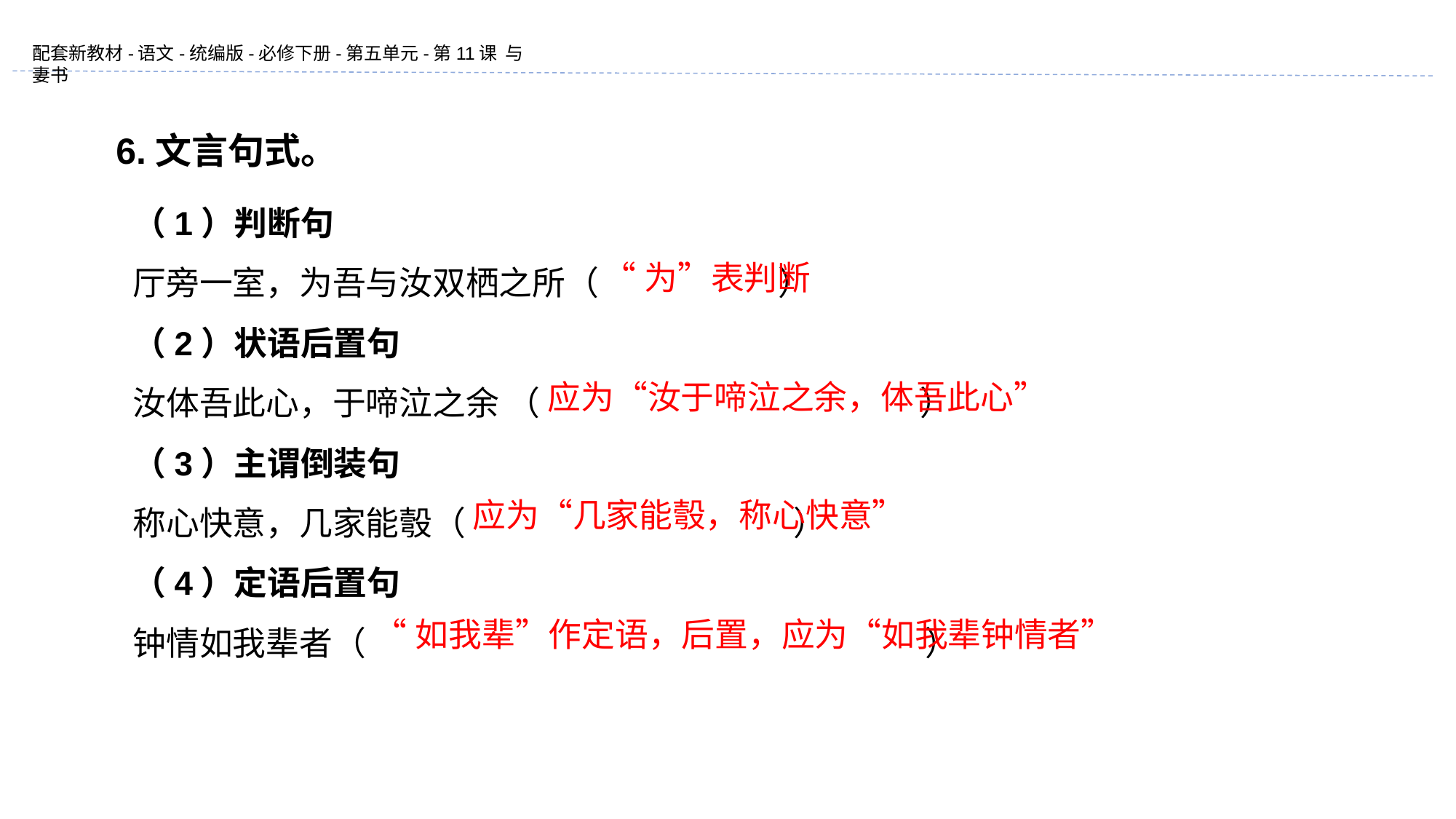

6.文言句式。
（1）判断句
厅旁一室，为吾与汝双栖之所（                        ）
（2）状语后置句
汝体吾此心，于啼泣之余 （                                                   ）
（3）主谓倒装句
称心快意，几家能彀（                                            ）
（4）定语后置句
钟情如我辈者（                                                                           ）

“为”表判断
应为“汝于啼泣之余，体吾此心”
应为“几家能彀，称心快意”
“如我辈”作定语，后置，应为“如我辈钟情者”